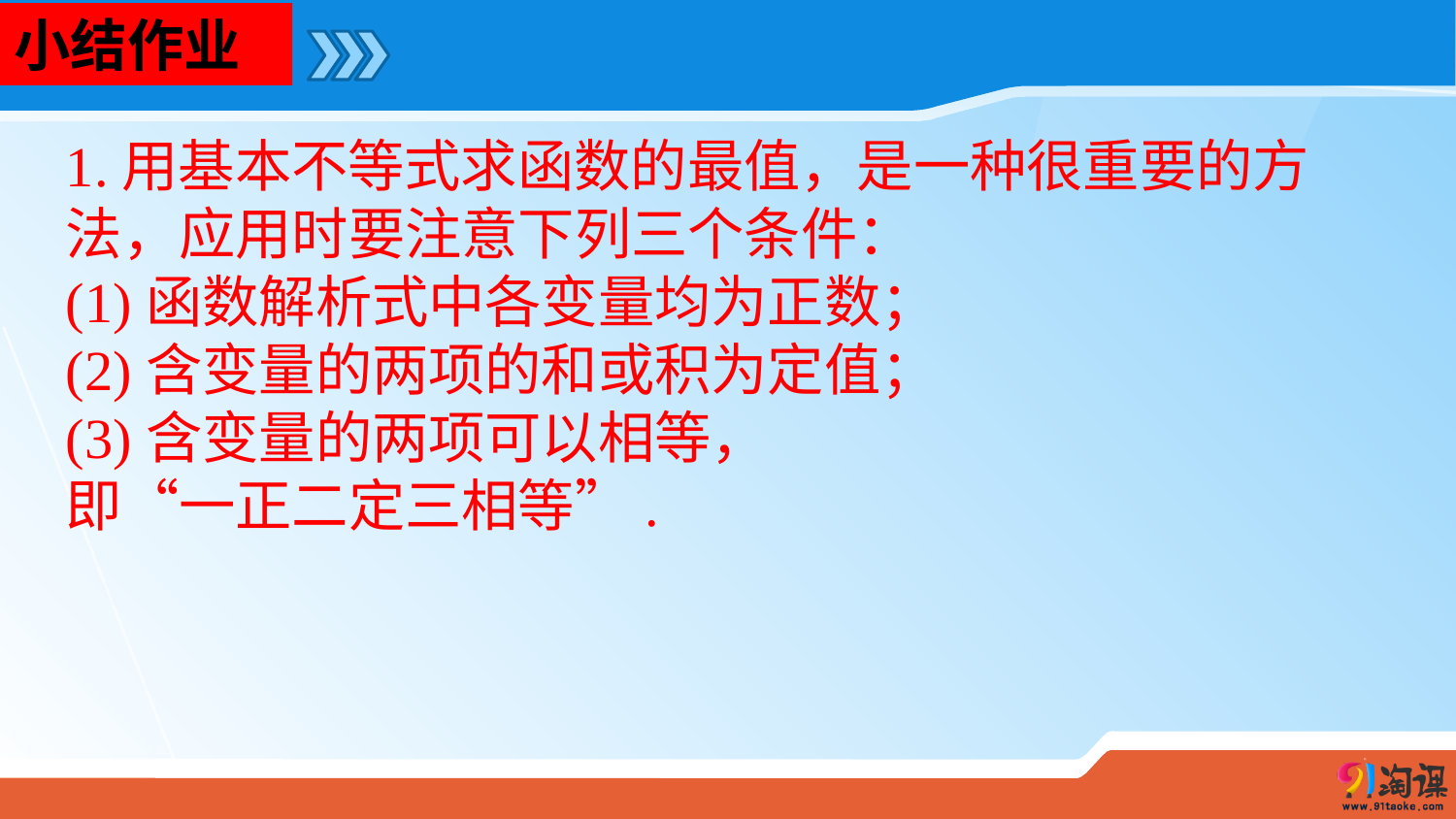

小结作业
1.用基本不等式求函数的最值，是一种很重要的方法，应用时要注意下列三个条件：
(1)函数解析式中各变量均为正数；
(2)含变量的两项的和或积为定值；
(3)含变量的两项可以相等，
即“一正二定三相等”.